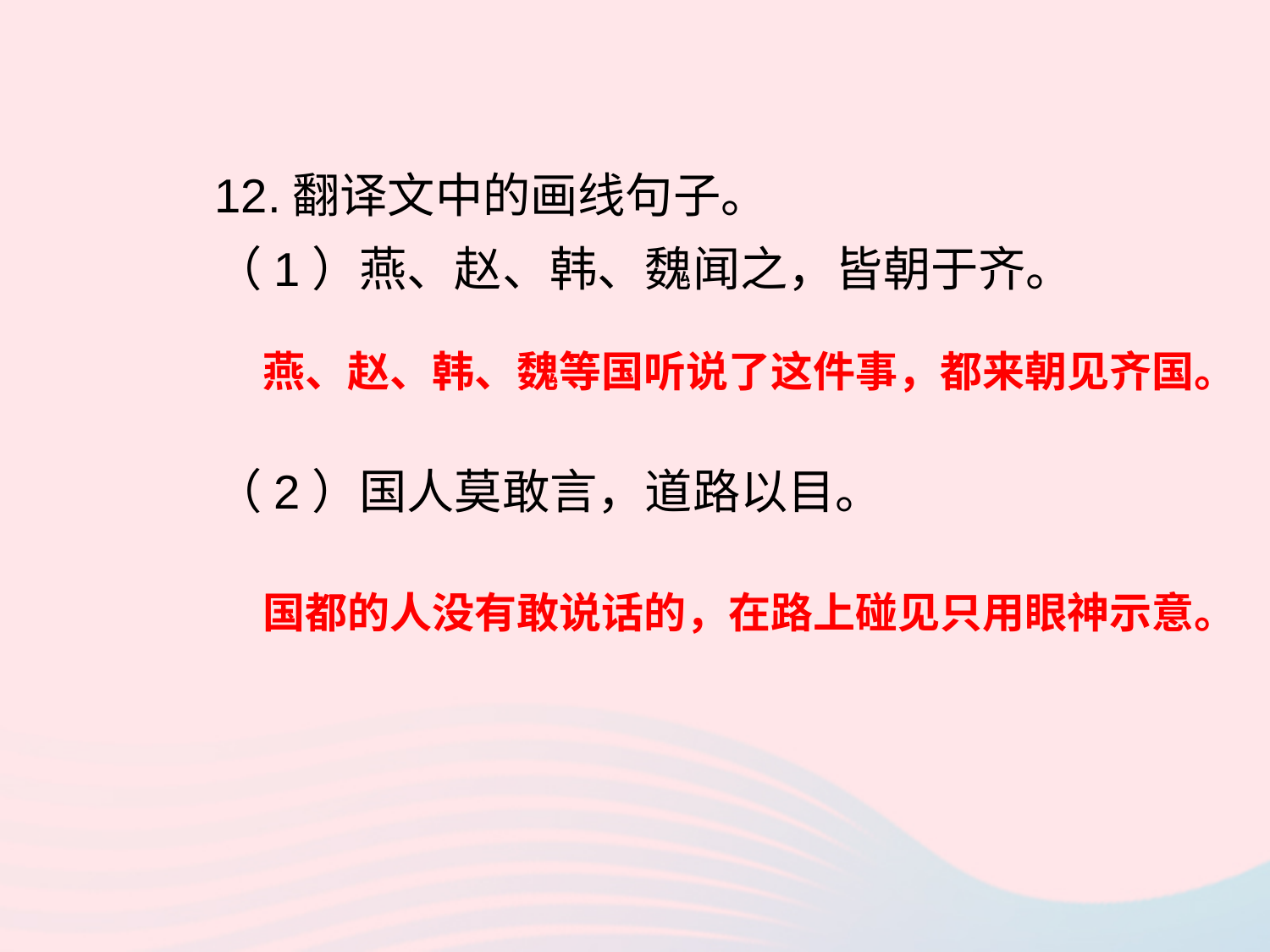

12.翻译文中的画线句子。
（1）燕、赵、韩、魏闻之，皆朝于齐。

（2）国人莫敢言，道路以目。
燕、赵、韩、魏等国听说了这件事，都来朝见齐国。
国都的人没有敢说话的，在路上碰见只用眼神示意。